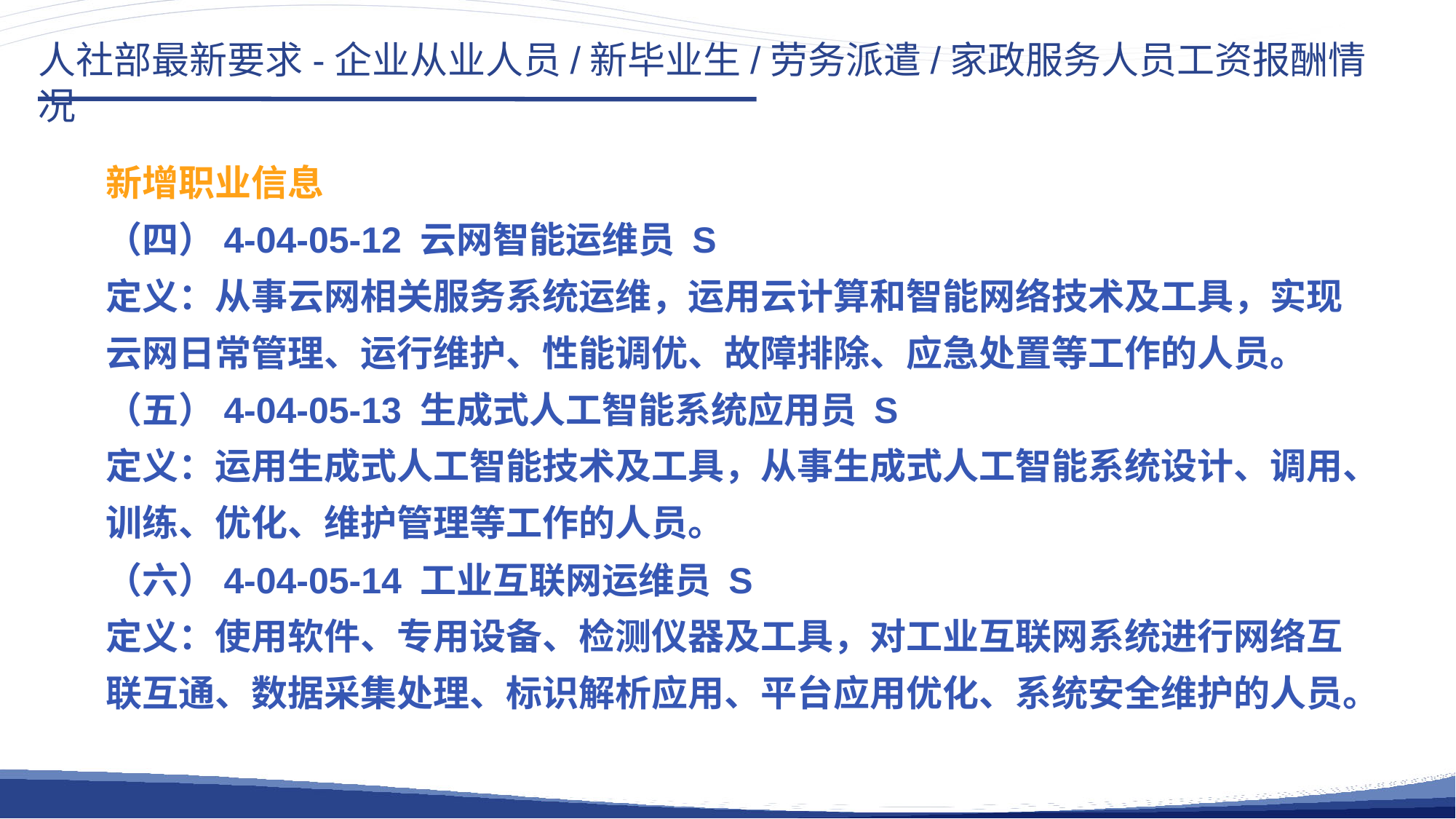

人社部最新要求-企业从业人员/新毕业生/劳务派遣/家政服务人员工资报酬情况
新增职业信息
（四）4-04-05-12 云网智能运维员 S
定义：从事云网相关服务系统运维，运用云计算和智能网络技术及工具，实现云网日常管理、运行维护、性能调优、故障排除、应急处置等工作的人员。
（五）4-04-05-13 生成式人工智能系统应用员 S
定义：运用生成式人工智能技术及工具，从事生成式人工智能系统设计、调用、训练、优化、维护管理等工作的人员。
（六）4-04-05-14 工业互联网运维员 S
定义：使用软件、专用设备、检测仪器及工具，对工业互联网系统进行网络互联互通、数据采集处理、标识解析应用、平台应用优化、系统安全维护的人员。